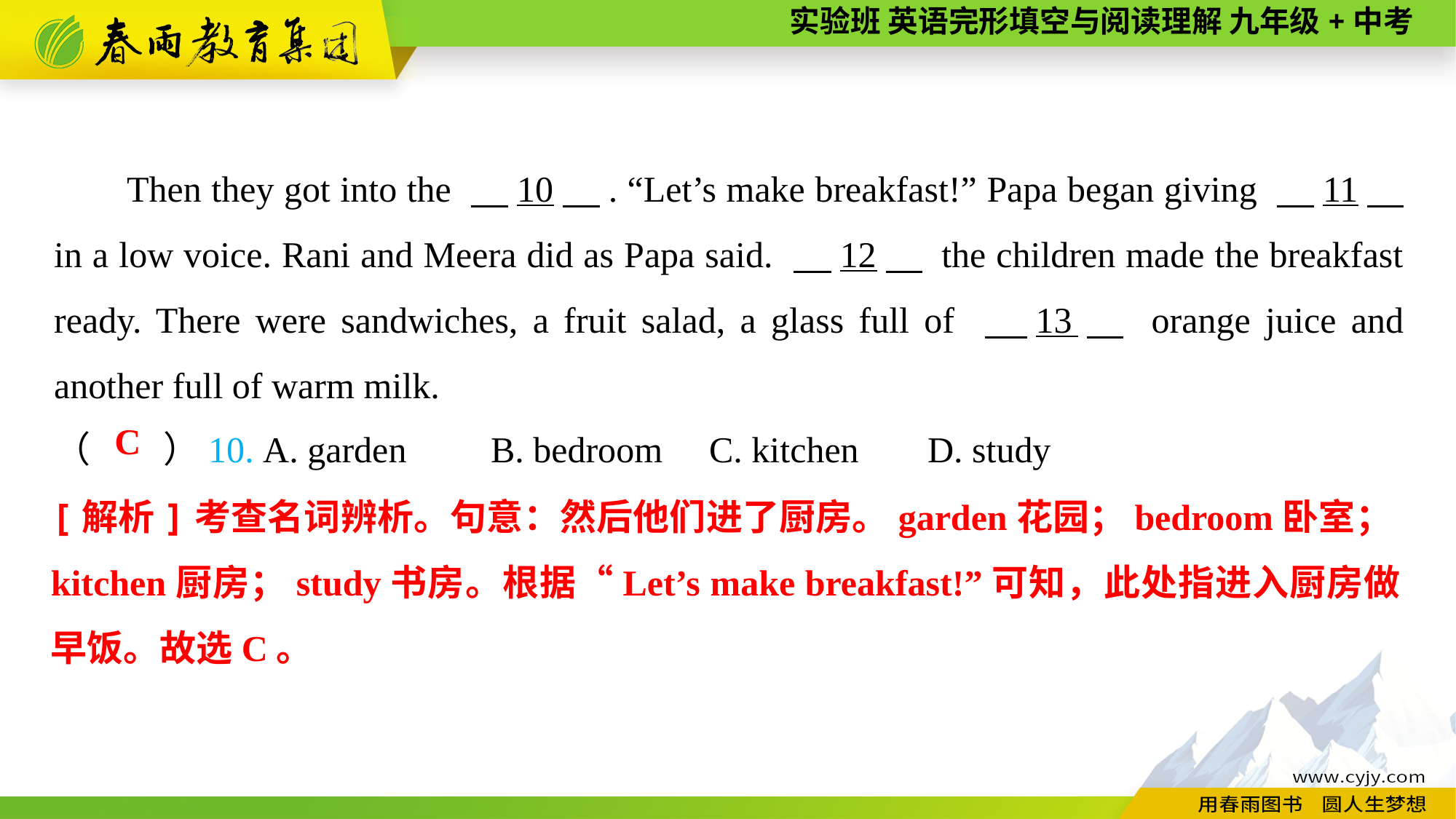

Then they got into the 　10　. “Let’s make breakfast!” Papa began giving 　11　 in a low voice. Rani and Meera did as Papa said. 　12　 the children made the breakfast ready. There were sandwiches, a fruit salad, a glass full of 　13　 orange juice and another full of warm milk.
（　　）10. A. garden	B. bedroom	C. kitchen	D. study
C
[解析]考查名词辨析。句意：然后他们进了厨房。garden花园；bedroom卧室；kitchen厨房；study书房。根据“Let’s make breakfast!”可知，此处指进入厨房做早饭。故选C。